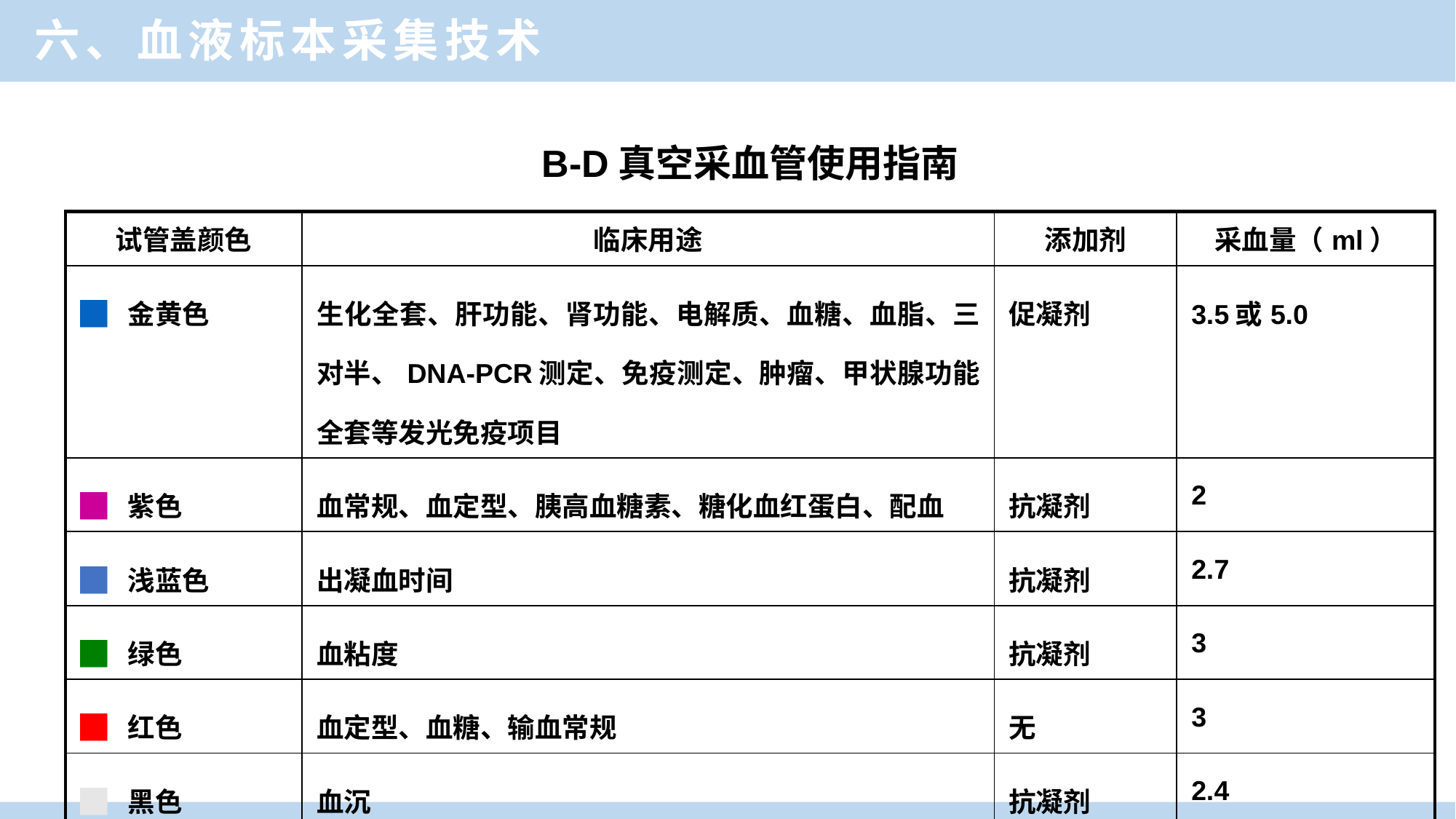

六、血液标本采集技术
B-D真空采血管使用指南
| 试管盖颜色 | 临床用途 | 添加剂 | 采血量（ml） |
| --- | --- | --- | --- |
| █ 金黄色 | 生化全套、肝功能、肾功能、电解质、血糖、血脂、三对半、DNA-PCR测定、免疫测定、肿瘤、甲状腺功能全套等发光免疫项目 | 促凝剂 | 3.5或5.0 |
| █ 紫色 | 血常规、血定型、胰高血糖素、糖化血红蛋白、配血 | 抗凝剂 | 2 |
| █ 浅蓝色 | 出凝血时间 | 抗凝剂 | 2.7 |
| █ 绿色 | 血粘度 | 抗凝剂 | 3 |
| █ 红色 | 血定型、血糖、输血常规 | 无 | 3 |
| █ 黑色 | 血沉 | 抗凝剂 | 2.4 |